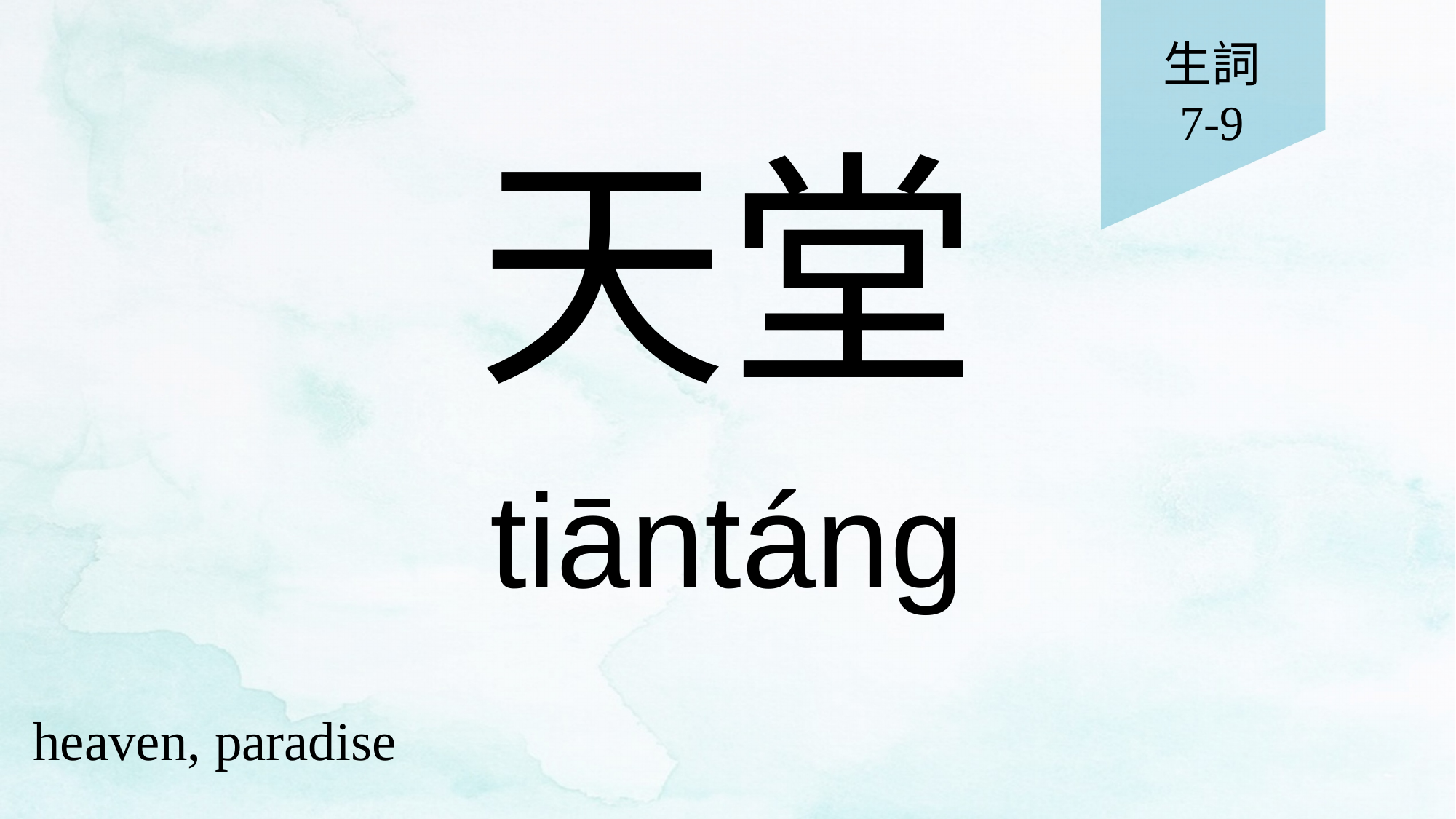

生詞
7-9
# 天堂
tiāntáng
heaven, paradise